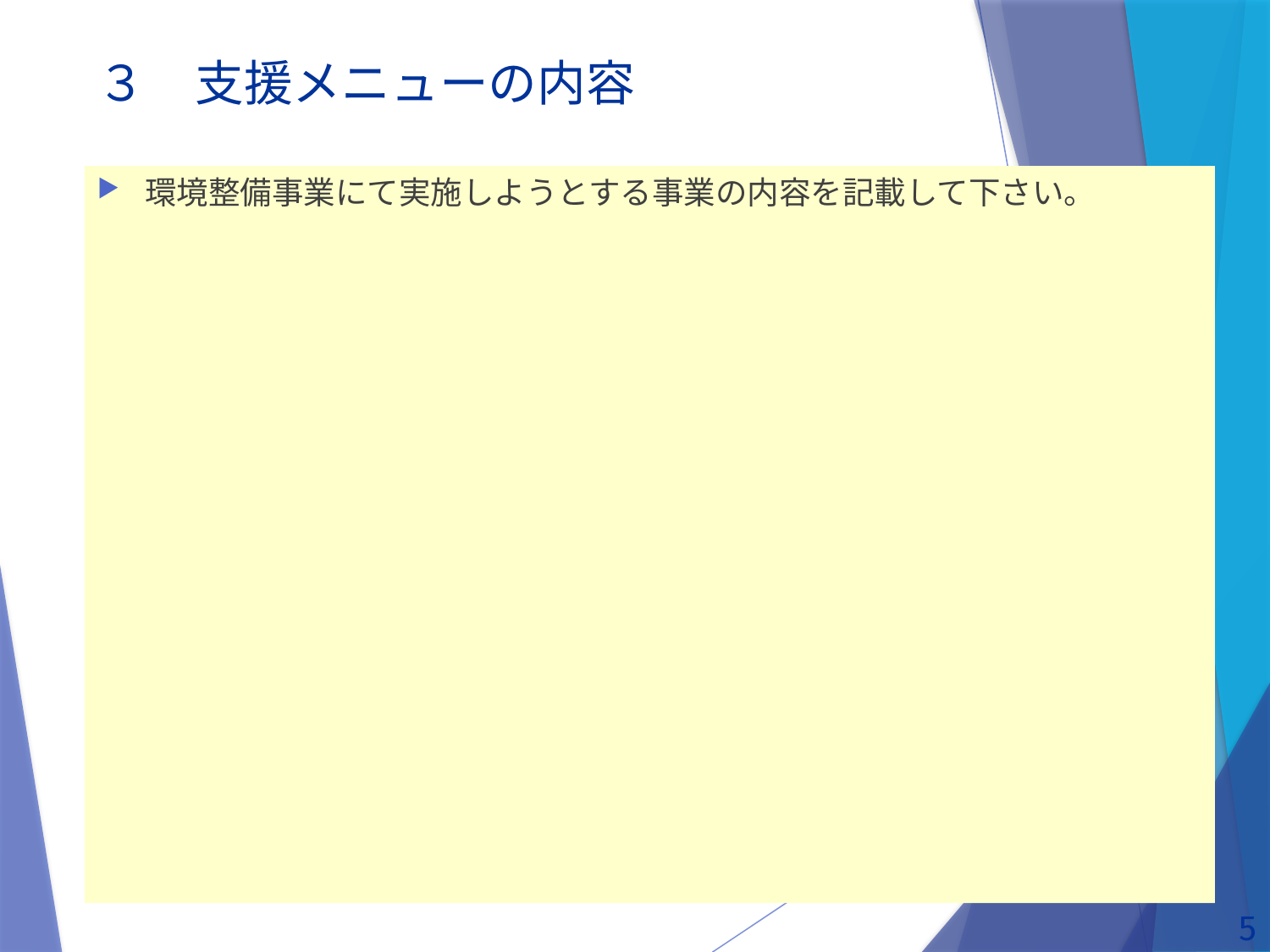

# ３　支援メニューの内容
環境整備事業にて実施しようとする事業の内容を記載して下さい。
5